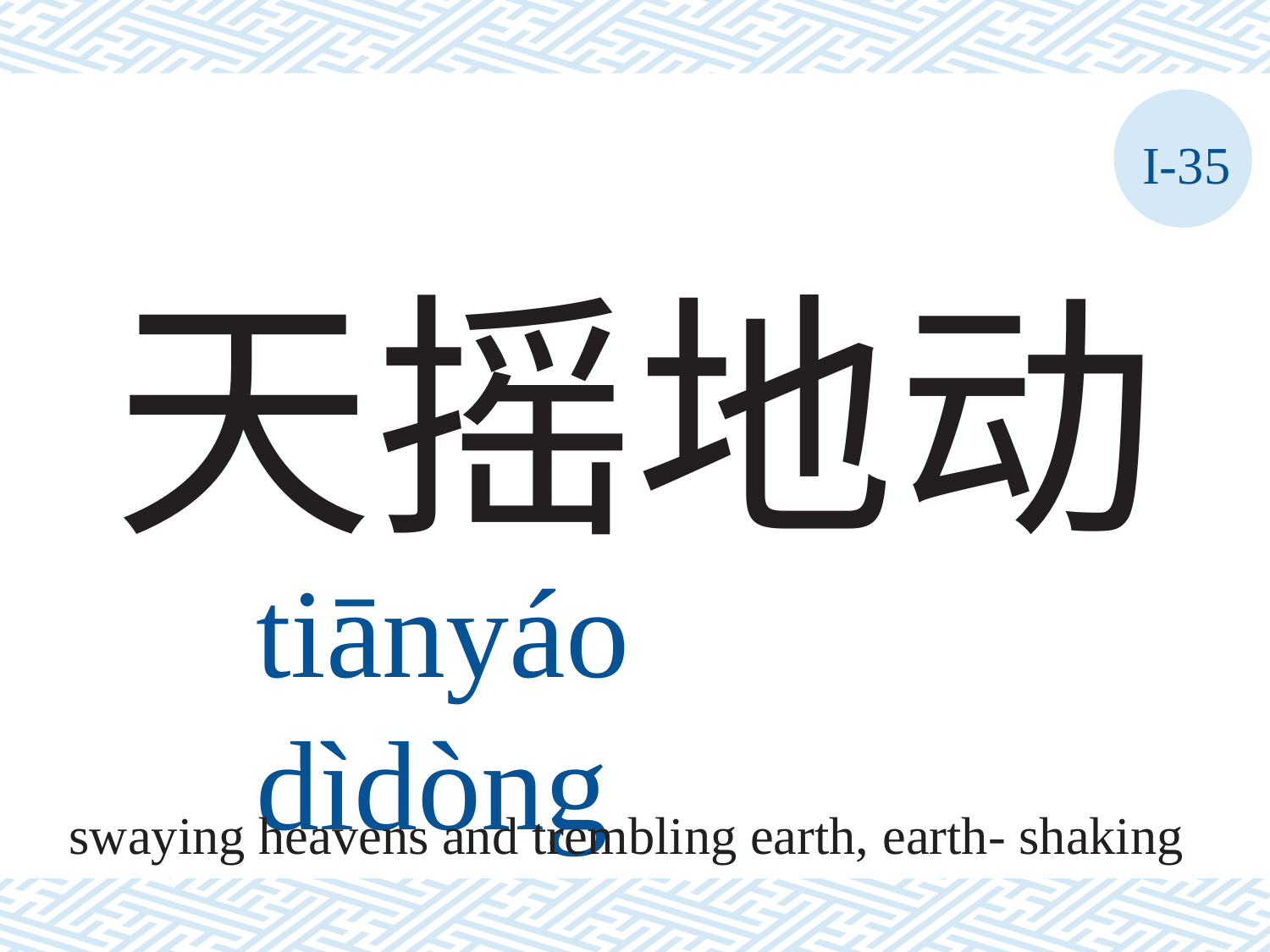

I-35
天摇地动
tiānyáo	dìdòng
swaying heavens and trembling earth, earth- shaking